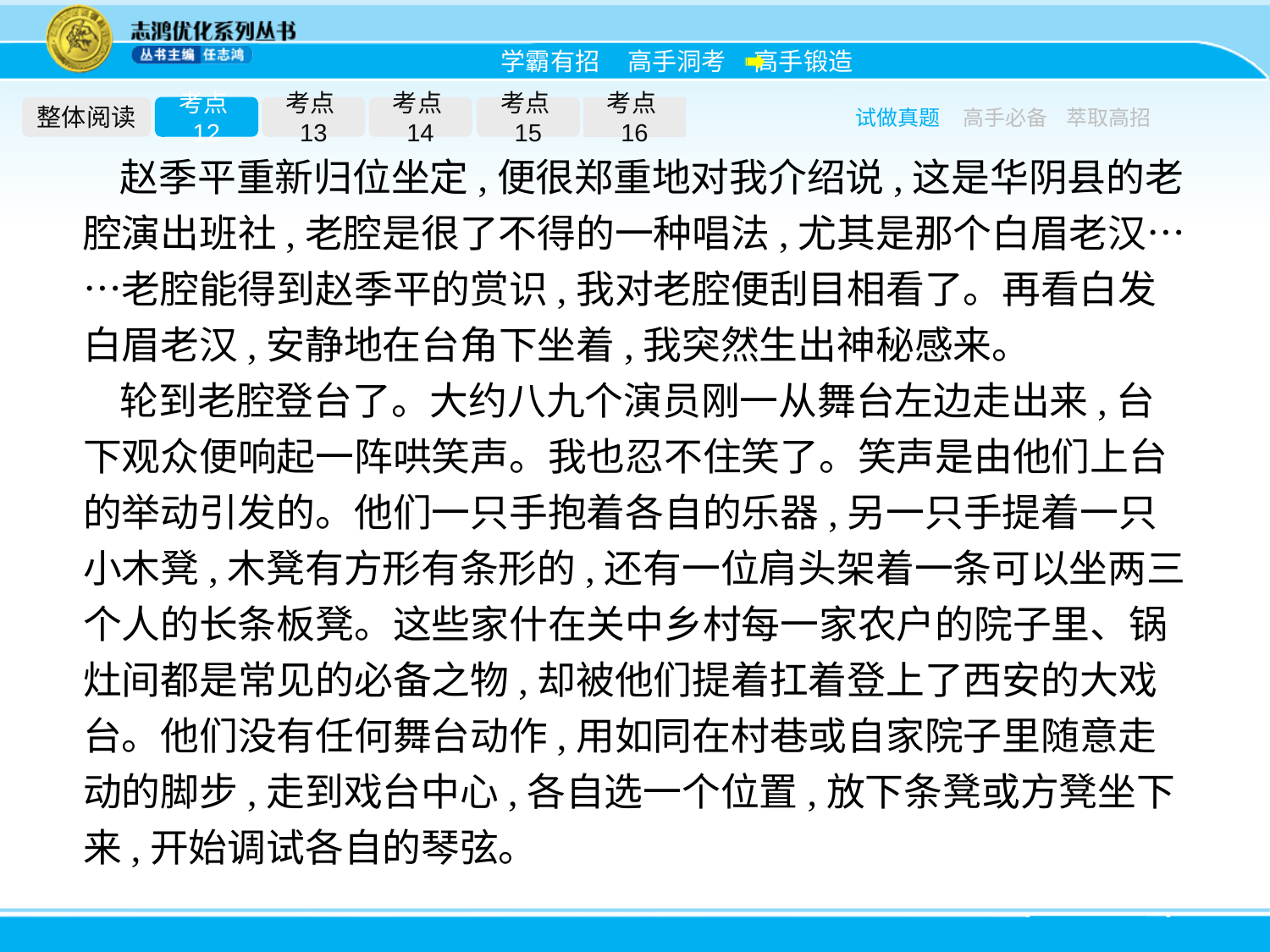

整体阅读
考点12
考点13
考点14
考点15
考点16
试做真题
高手必备
萃取高招
赵季平重新归位坐定,便很郑重地对我介绍说,这是华阴县的老腔演出班社,老腔是很了不得的一种唱法,尤其是那个白眉老汉……老腔能得到赵季平的赏识,我对老腔便刮目相看了。再看白发白眉老汉,安静地在台角下坐着,我突然生出神秘感来。
轮到老腔登台了。大约八九个演员刚一从舞台左边走出来,台下观众便响起一阵哄笑声。我也忍不住笑了。笑声是由他们上台的举动引发的。他们一只手抱着各自的乐器,另一只手提着一只小木凳,木凳有方形有条形的,还有一位肩头架着一条可以坐两三个人的长条板凳。这些家什在关中乡村每一家农户的院子里、锅灶间都是常见的必备之物,却被他们提着扛着登上了西安的大戏台。他们没有任何舞台动作,用如同在村巷或自家院子里随意走动的脚步,走到戏台中心,各自选一个位置,放下条凳或方凳坐下来,开始调试各自的琴弦。